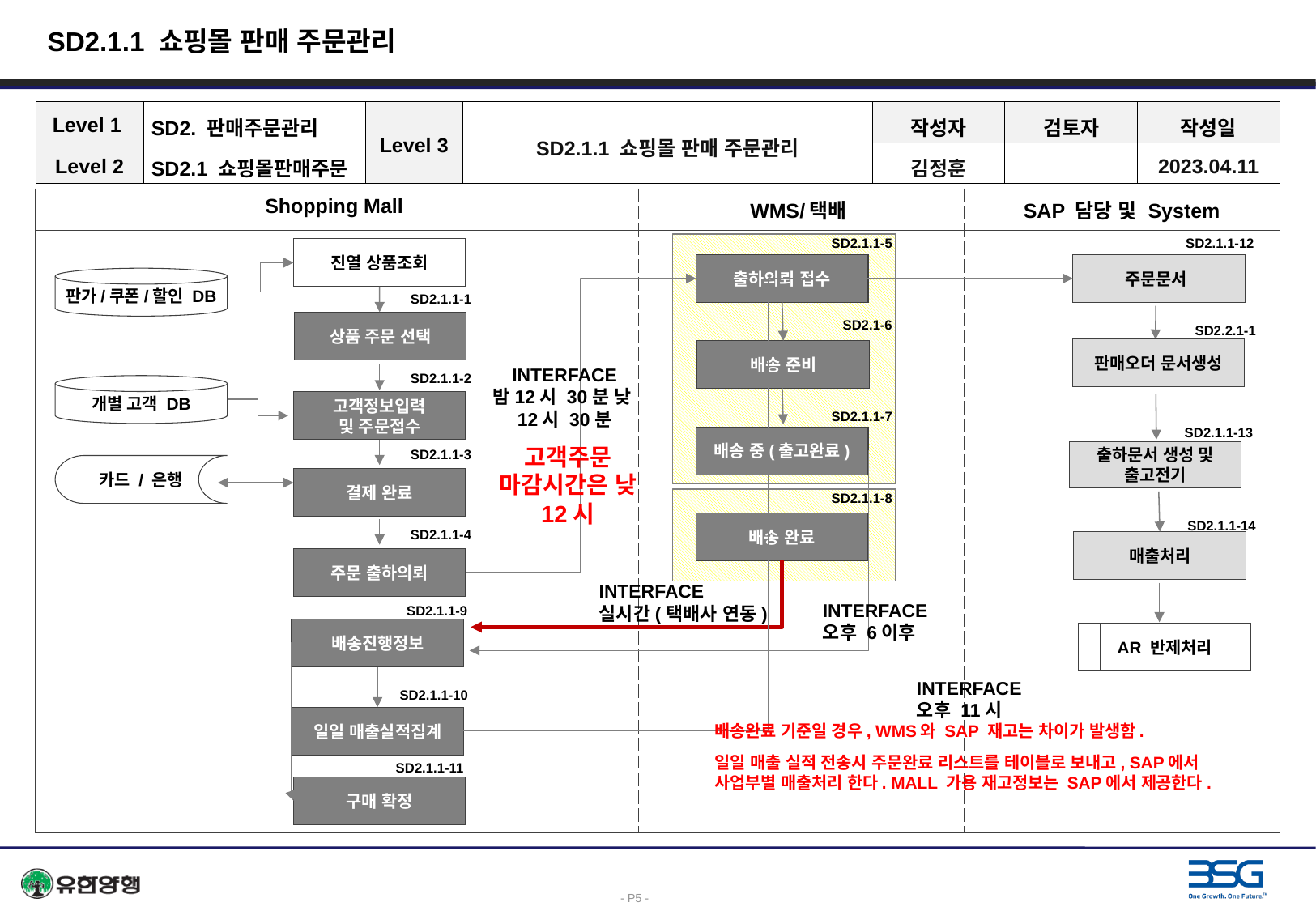

SD2.1.1 쇼핑몰 판매 주문관리
| Level 1 | SD2. 판매주문관리 | Level 3 | SD2.1.1 쇼핑몰 판매 주문관리 | 작성자 | 검토자 | 작성일 |
| --- | --- | --- | --- | --- | --- | --- |
| Level 2 | SD2.1 쇼핑몰판매주문 |  |  | 김정훈 |  | 2023.04.11 |
| Shopping Mall | WMS/택배 | SAP 담당 및 System |
| --- | --- | --- |
|  |  |  |
SD2.1.1-5
SD2.1.1-12

진열 상품조회
출하의뢰 접수
주문문서
판가/쿠폰/할인 DB
SD2.1.1-1
상품 주문 선택
SD2.1-6
SD2.2.1-1
판매오더 문서생성
배송 준비
INTERFACE
밤12시 30분 낮12시 30분
SD2.1.1-2
개별 고객 DB
고객정보입력
및 주문접수
SD2.1.1-7
SD2.1.1-13
배송 중(출고완료)
고객주문
마감시간은 낮 12시
SD2.1.1-3
출하문서 생성 및
출고전기
카드 / 은행
결제 완료
SD2.1.1-8

배송 완료
SD2.1.1-14
SD2.1.1-4
매출처리
주문 출하의뢰
INTERFACE
실시간(택배사 연동)
INTERFACE
오후 6이후
SD2.1.1-9
배송진행정보
AR 반제처리
INTERFACE
오후 11시
SD2.1.1-10
일일 매출실적집계
배송완료 기준일 경우, WMS와 SAP 재고는 차이가 발생함.
일일 매출 실적 전송시 주문완료 리스트를 테이블로 보내고, SAP에서 사업부별 매출처리 한다. MALL 가용 재고정보는 SAP에서 제공한다.
SD2.1.1-11
구매 확정